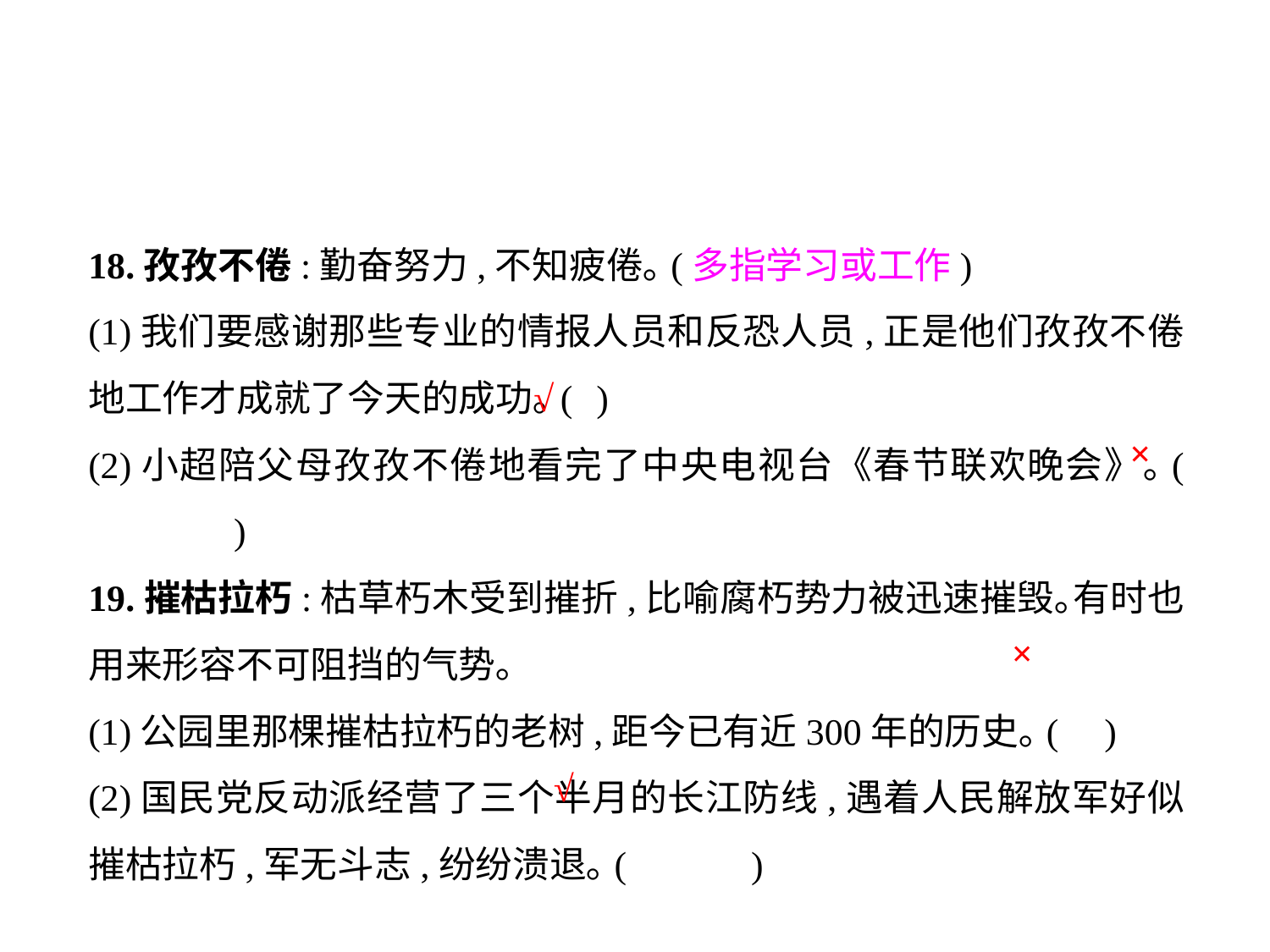

18.孜孜不倦:勤奋努力,不知疲倦｡(多指学习或工作)
(1)我们要感谢那些专业的情报人员和反恐人员,正是他们孜孜不倦地工作才成就了今天的成功｡(	)
(2)小超陪父母孜孜不倦地看完了中央电视台《春节联欢晚会》｡(	  )
19.摧枯拉朽:枯草朽木受到摧折,比喻腐朽势力被迅速摧毁｡有时也用来形容不可阻挡的气势｡
(1)公园里那棵摧枯拉朽的老树,距今已有近300年的历史｡(	)
(2)国民党反动派经营了三个半月的长江防线,遇着人民解放军好似摧枯拉朽,军无斗志,纷纷溃退｡(	   )
√
×
×
√